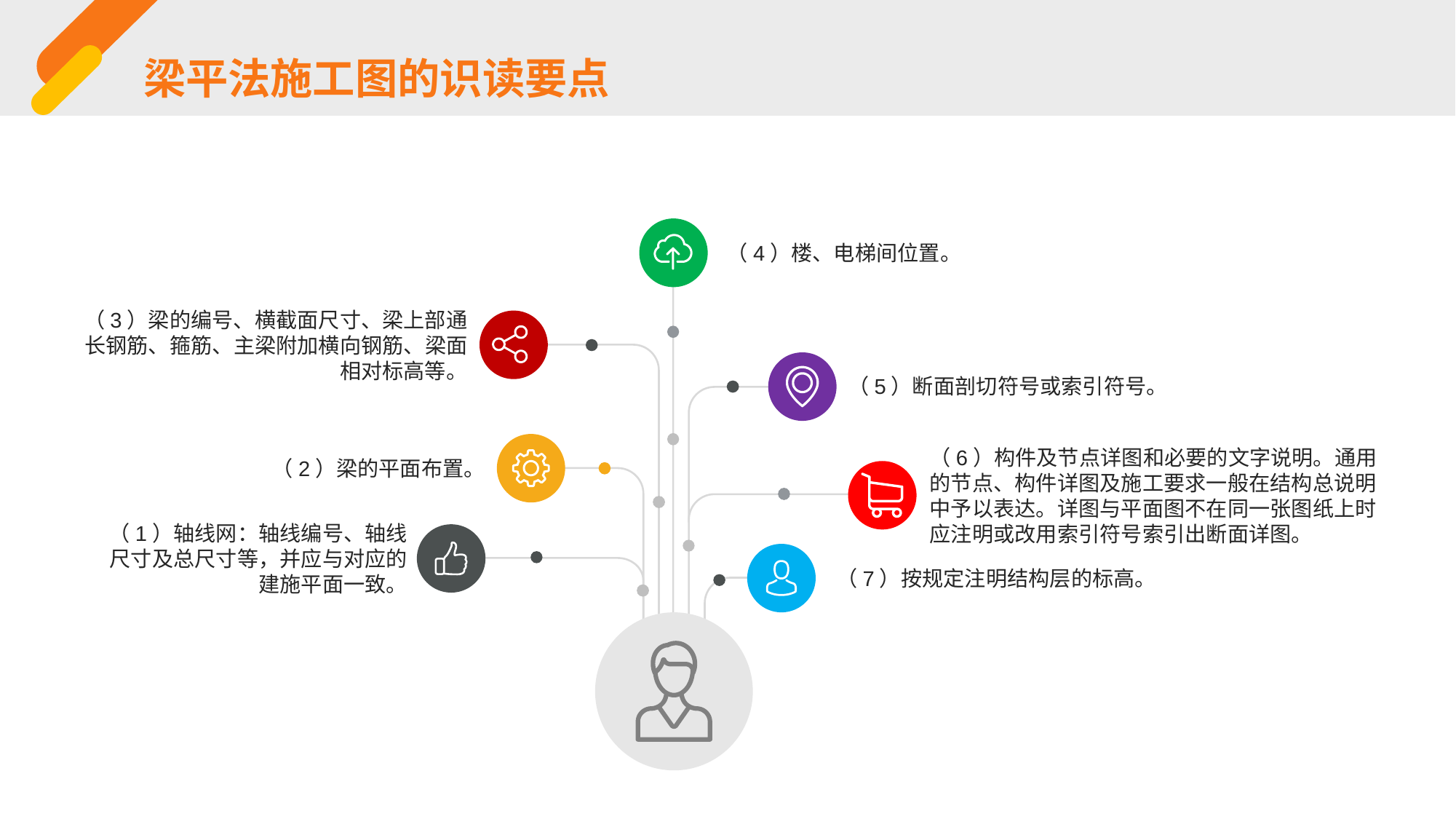

梁平法施工图的识读要点

（4）楼、电梯间位置。

（3）梁的编号、横截面尺寸、梁上部通长钢筋、箍筋、主梁附加横向钢筋、梁面相对标高等。

（5）断面剖切符号或索引符号。

（6）构件及节点详图和必要的文字说明。通用的节点、构件详图及施工要求一般在结构总说明中予以表达。详图与平面图不在同一张图纸上时应注明或改用索引符号索引出断面详图。
（2）梁的平面布置。

（1）轴线网：轴线编号、轴线尺寸及总尺寸等，并应与对应的建施平面一致。

（7）按规定注明结构层的标高。